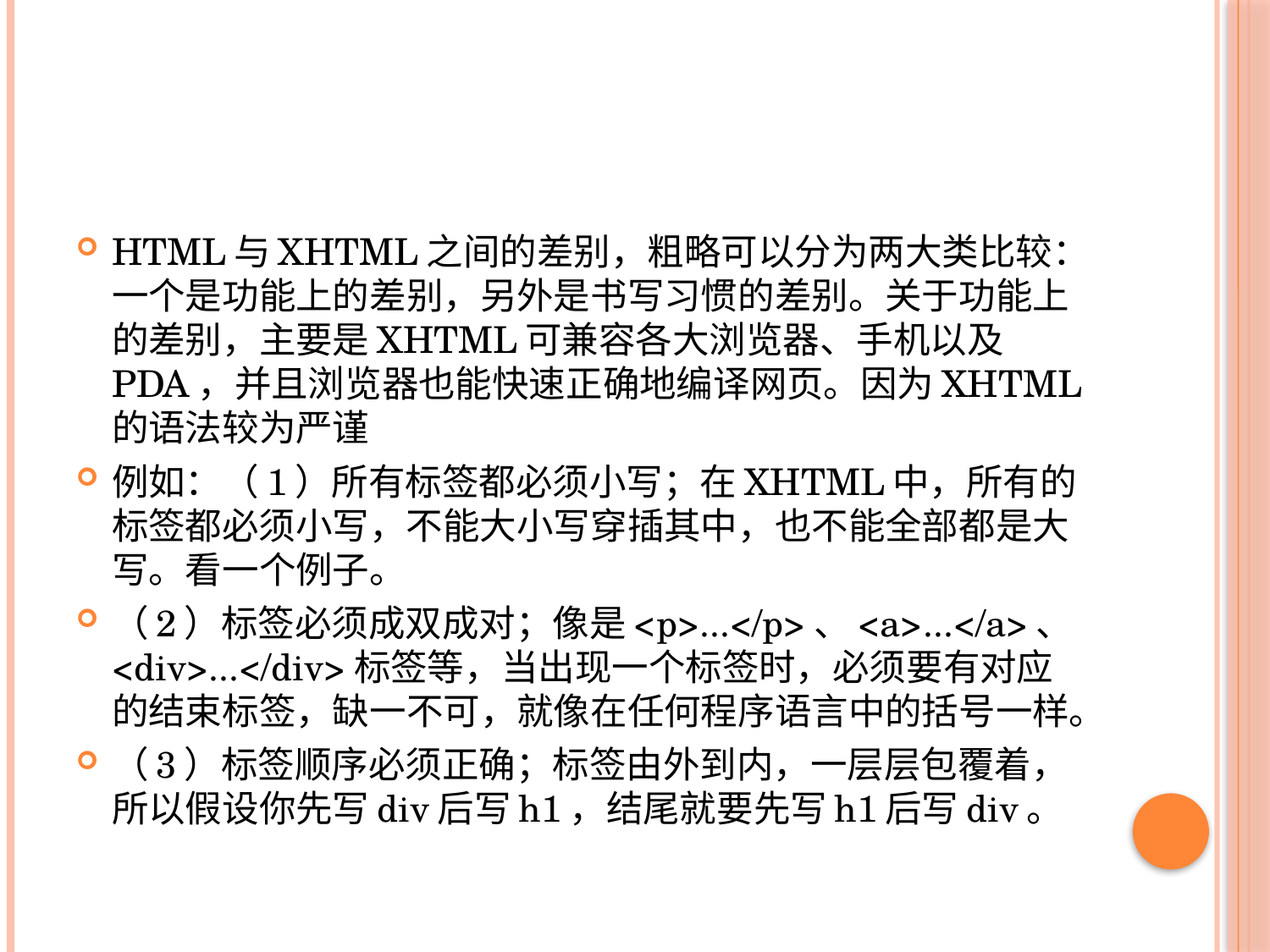

#
HTML与XHTML之间的差别，粗略可以分为两大类比较：一个是功能上的差别，另外是书写习惯的差别。关于功能上的差别，主要是XHTML可兼容各大浏览器、手机以及PDA，并且浏览器也能快速正确地编译网页。因为XHTML的语法较为严谨
例如：（1）所有标签都必须小写；在XHTML中，所有的标签都必须小写，不能大小写穿插其中，也不能全部都是大写。看一个例子。
（2）标签必须成双成对；像是<p>...</p>、<a>...</a>、<div>...</div>标签等，当出现一个标签时，必须要有对应的结束标签，缺一不可，就像在任何程序语言中的括号一样。
（3）标签顺序必须正确；标签由外到内，一层层包覆着，所以假设你先写div后写h1，结尾就要先写h1后写div。